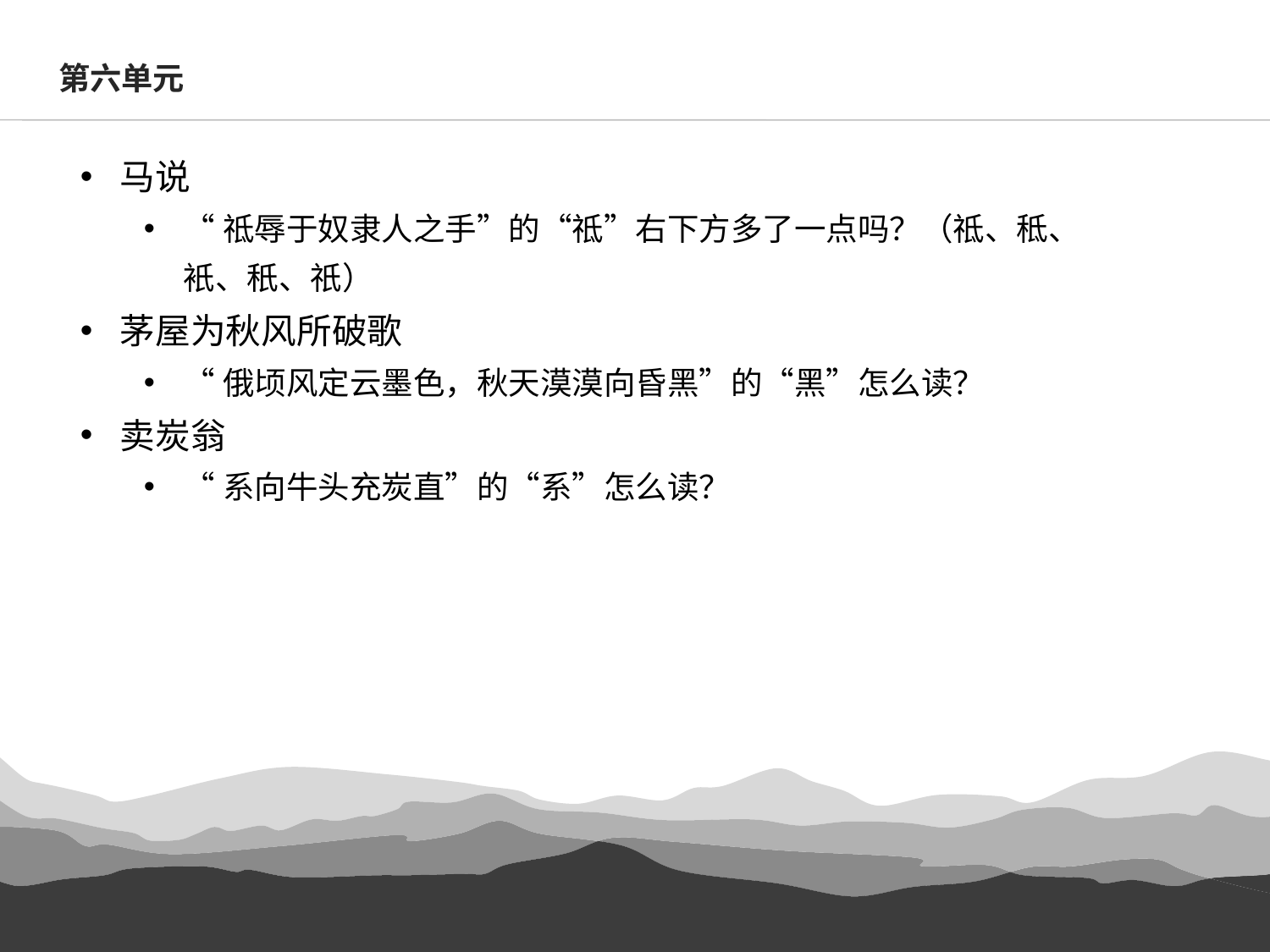

第六单元

马说
“祗辱于奴隶人之手”的“祗”右下方多了一点吗？（祗、秪、衹、秖、祇）
茅屋为秋风所破歌
“俄顷风定云墨色，秋天漠漠向昏黑”的“黑”怎么读？
卖炭翁
“系向牛头充炭直”的“系”怎么读？